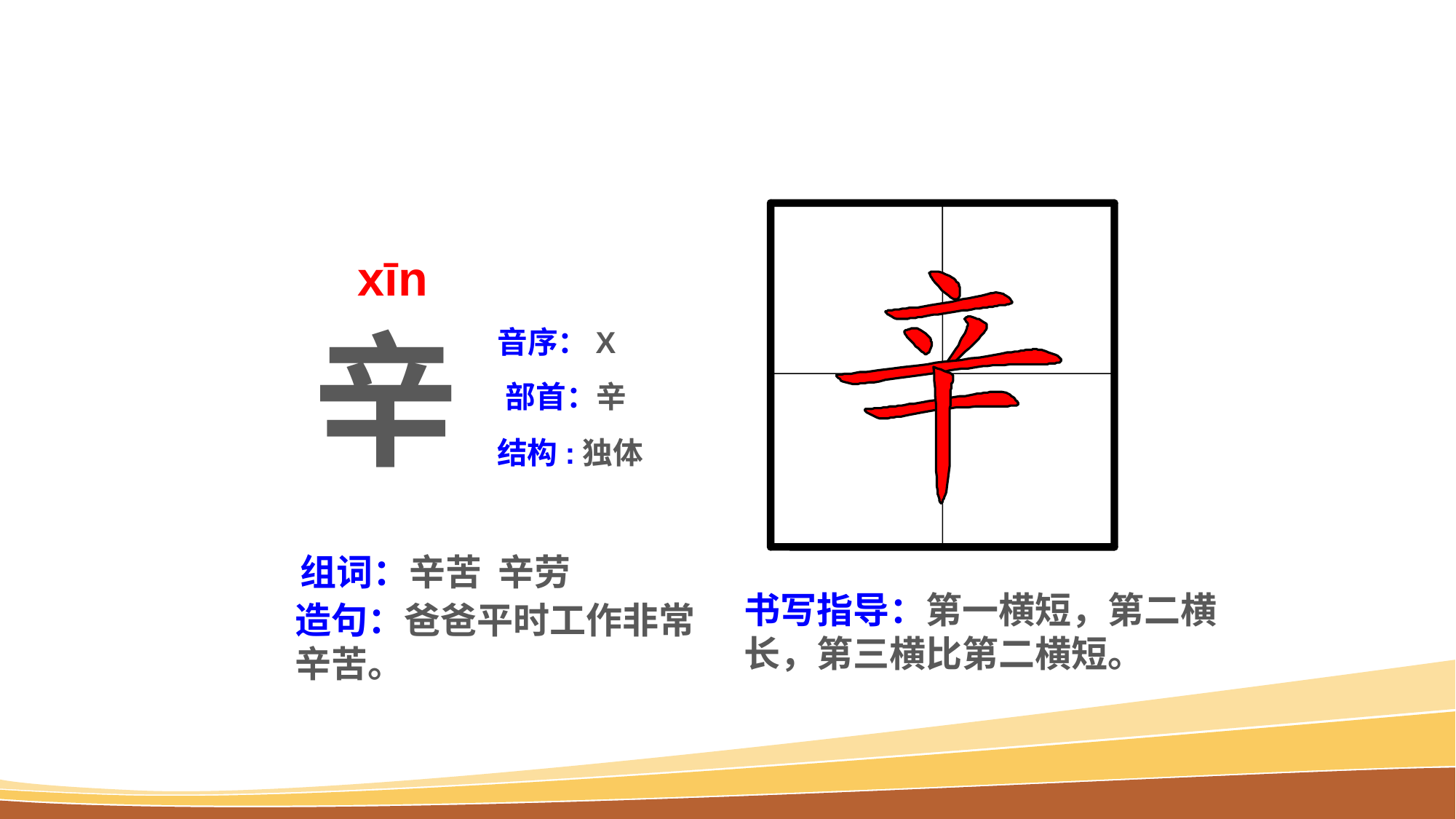

xīn

辛

音序：X

部首：辛

结构:独体
组词：辛苦  辛劳
书写指导：第一横短，第二横长，第三横比第二横短。
造句：爸爸平时工作非常辛苦。